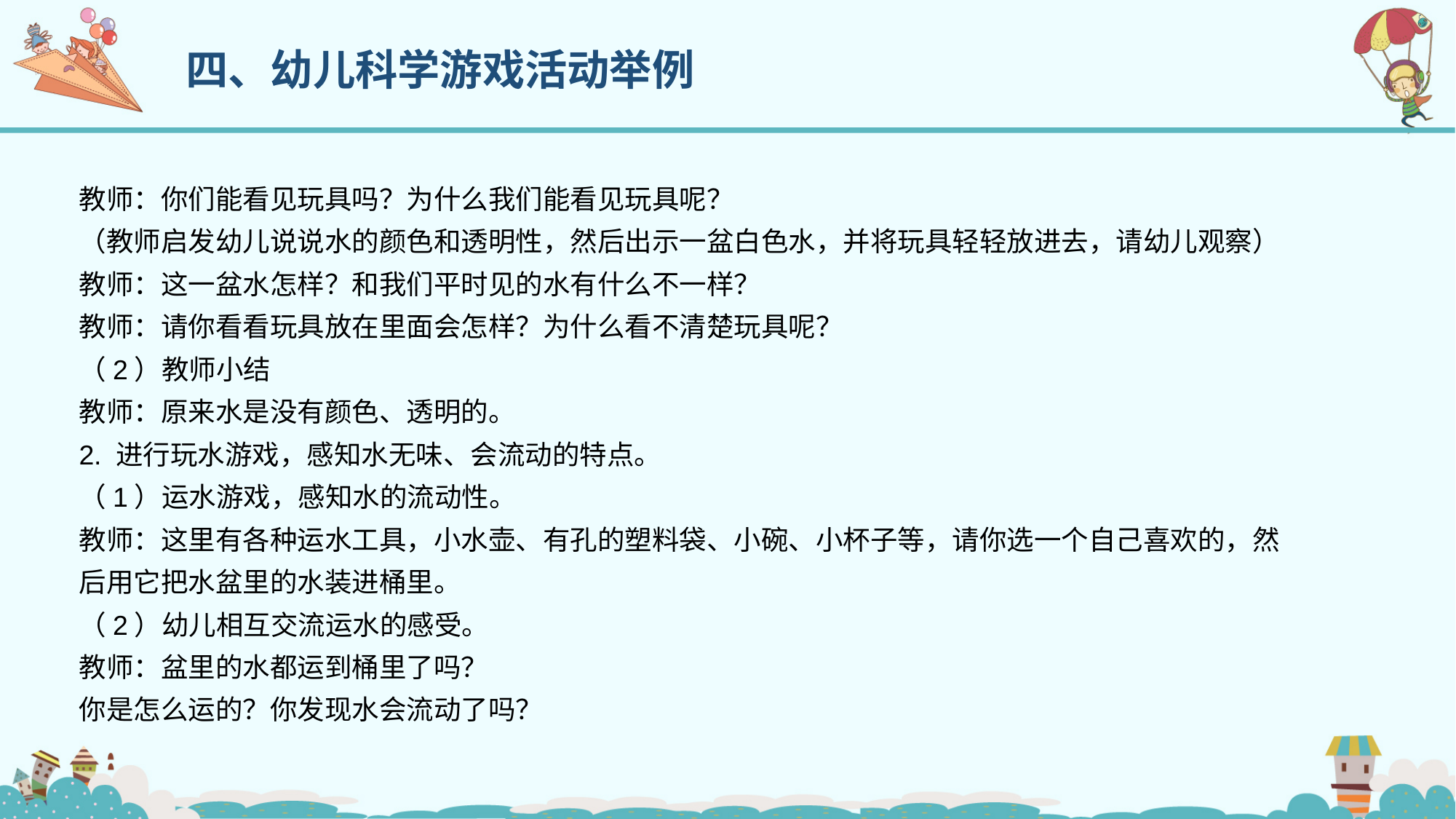

四、幼儿科学游戏活动举例

教师：你们能看见玩具吗？为什么我们能看见玩具呢？
（教师启发幼儿说说水的颜色和透明性，然后出示一盆白色水，并将玩具轻轻放进去，请幼儿观察）
教师：这一盆水怎样？和我们平时见的水有什么不一样？
教师：请你看看玩具放在里面会怎样？为什么看不清楚玩具呢？
（2）教师小结
教师：原来水是没有颜色、透明的。
2. 进行玩水游戏，感知水无味、会流动的特点。
（1）运水游戏，感知水的流动性。
教师：这里有各种运水工具，小水壶、有孔的塑料袋、小碗、小杯子等，请你选一个自己喜欢的，然后用它把水盆里的水装进桶里。
（2）幼儿相互交流运水的感受。
教师：盆里的水都运到桶里了吗？
你是怎么运的？你发现水会流动了吗？